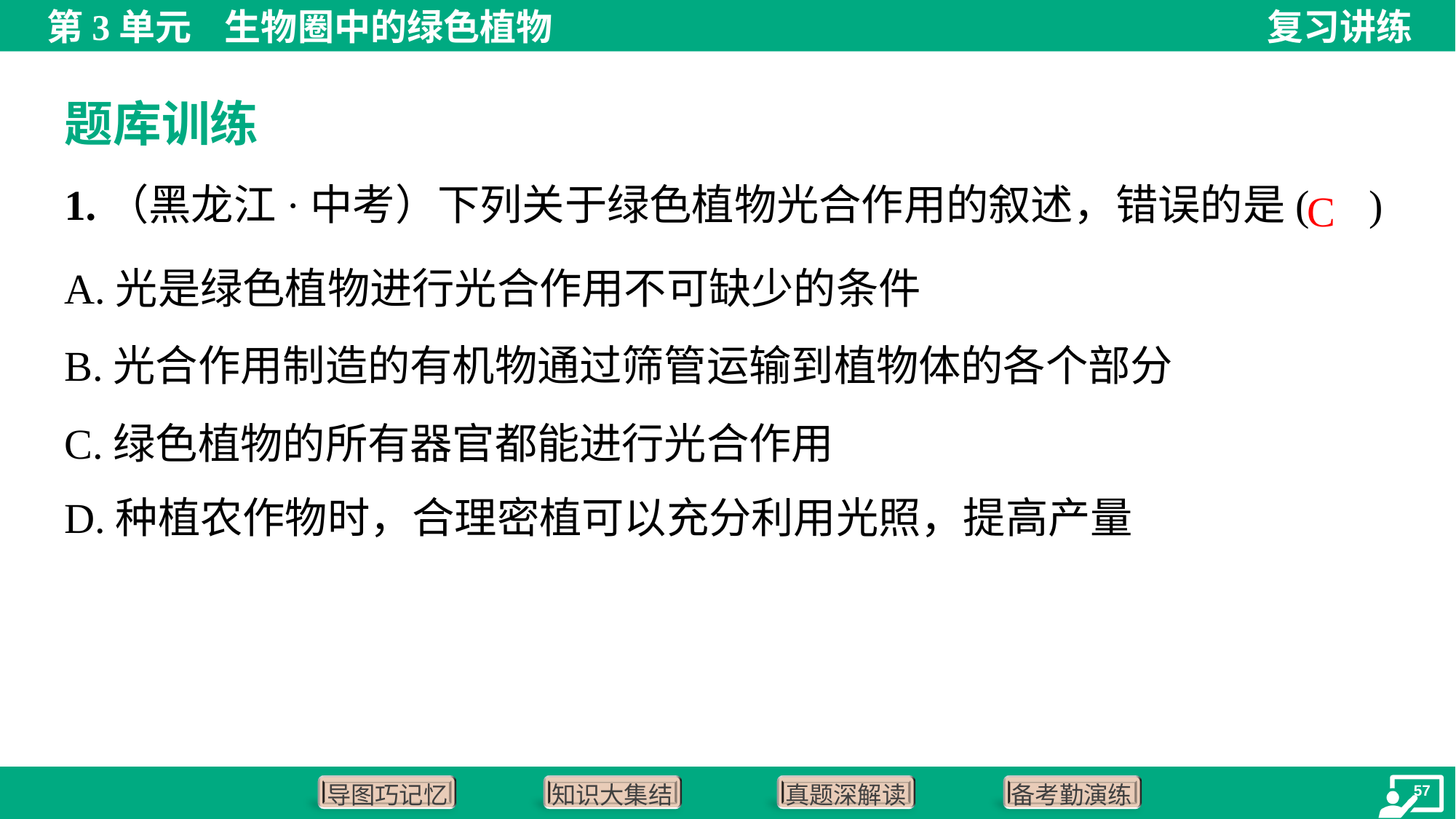

题库训练
1.（黑龙江·中考）下列关于绿色植物光合作用的叙述，错误的是(     )
C
A.光是绿色植物进行光合作用不可缺少的条件
B.光合作用制造的有机物通过筛管运输到植物体的各个部分
C.绿色植物的所有器官都能进行光合作用
D.种植农作物时，合理密植可以充分利用光照，提高产量